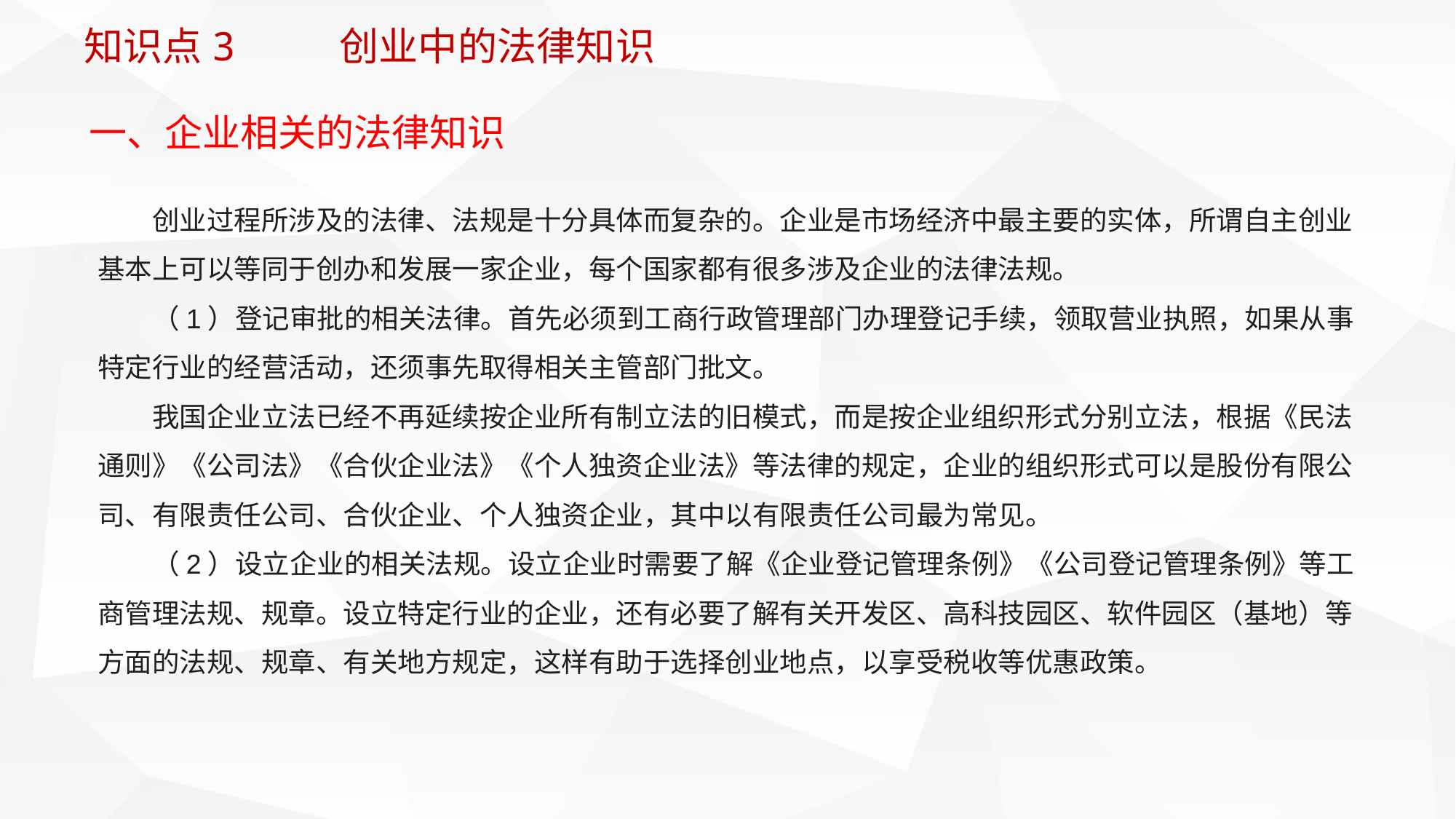

知识点3    创业中的法律知识
一、企业相关的法律知识
创业过程所涉及的法律、法规是十分具体而复杂的。企业是市场经济中最主要的实体，所谓自主创业基本上可以等同于创办和发展一家企业，每个国家都有很多涉及企业的法律法规。
（1）登记审批的相关法律。首先必须到工商行政管理部门办理登记手续，领取营业执照，如果从事特定行业的经营活动，还须事先取得相关主管部门批文。
我国企业立法已经不再延续按企业所有制立法的旧模式，而是按企业组织形式分别立法，根据《民法通则》《公司法》《合伙企业法》《个人独资企业法》等法律的规定，企业的组织形式可以是股份有限公司、有限责任公司、合伙企业、个人独资企业，其中以有限责任公司最为常见。
（2）设立企业的相关法规。设立企业时需要了解《企业登记管理条例》《公司登记管理条例》等工商管理法规、规章。设立特定行业的企业，还有必要了解有关开发区、高科技园区、软件园区（基地）等方面的法规、规章、有关地方规定，这样有助于选择创业地点，以享受税收等优惠政策。